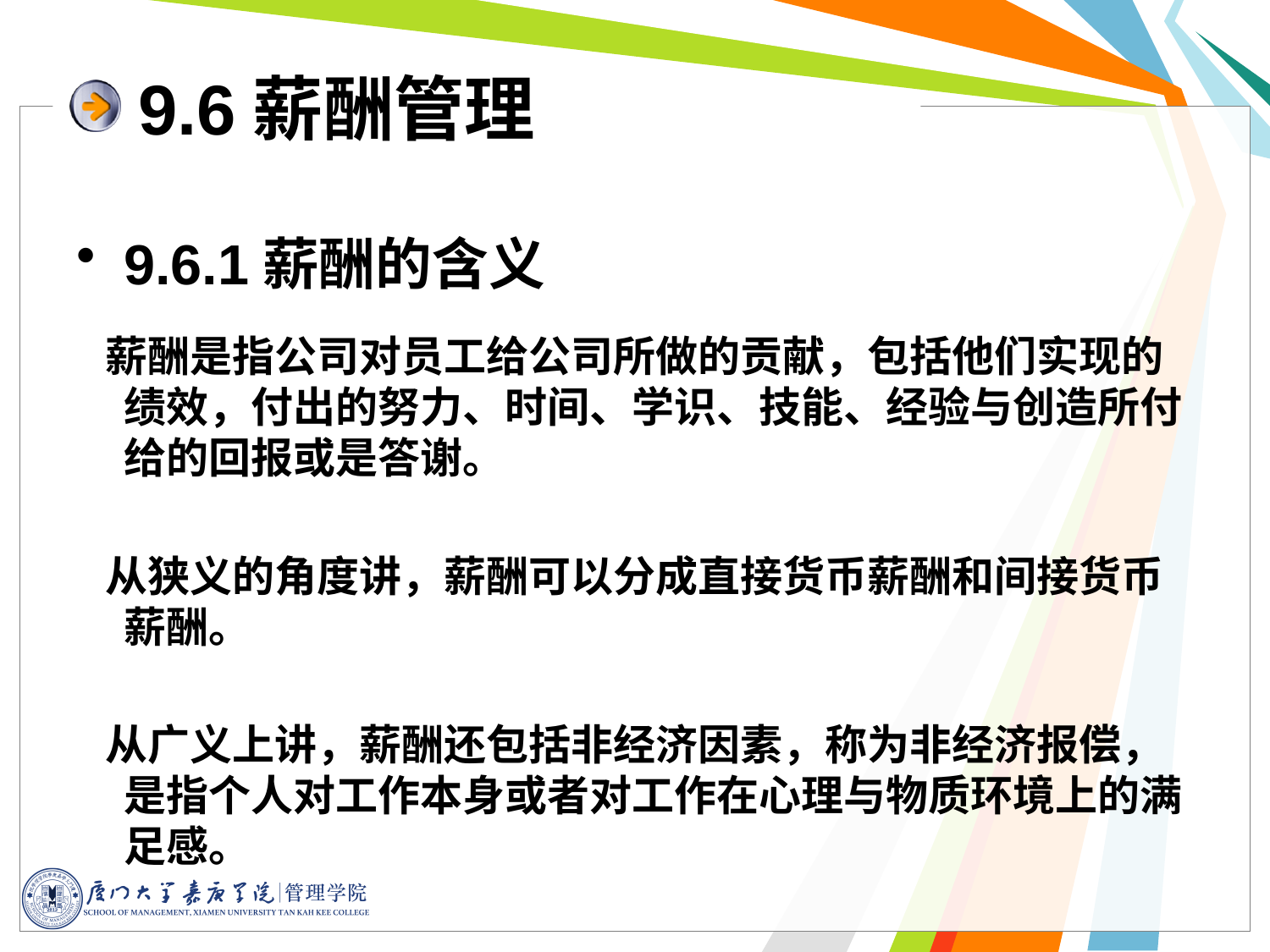

9.6薪酬管理
9.6.1薪酬的含义

  薪酬是指公司对员工给公司所做的贡献，包括他们实现的绩效，付出的努力、时间、学识、技能、经验与创造所付给的回报或是答谢。

  从狭义的角度讲，薪酬可以分成直接货币薪酬和间接货币薪酬。

  从广义上讲，薪酬还包括非经济因素，称为非经济报偿，是指个人对工作本身或者对工作在心理与物质环境上的满足感。